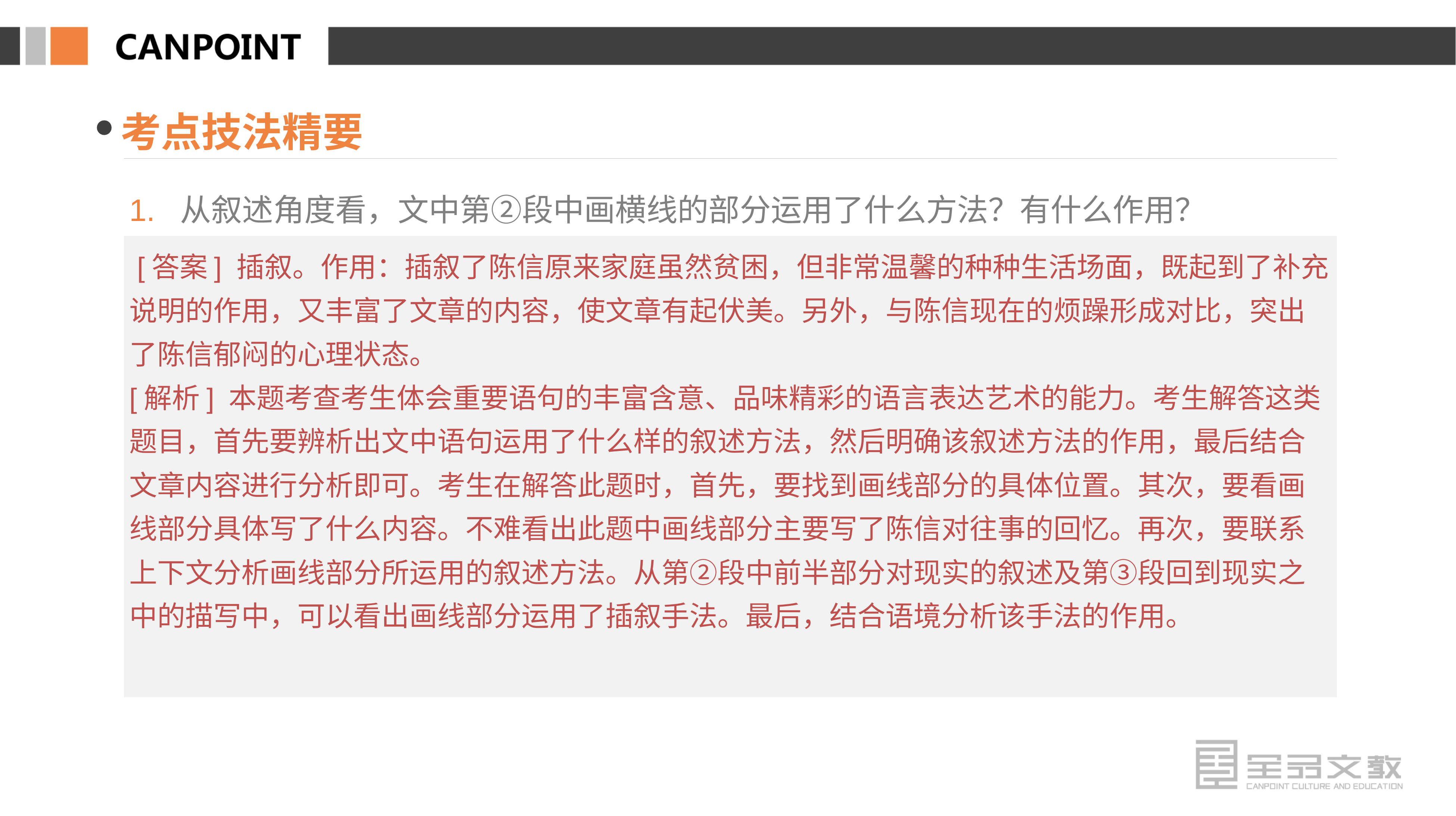

考点技法精要

1.  从叙述角度看，文中第②段中画横线的部分运用了什么方法？有什么作用？

 [答案] 插叙。作用：插叙了陈信原来家庭虽然贫困，但非常温馨的种种生活场面，既起到了补充说明的作用，又丰富了文章的内容，使文章有起伏美。另外，与陈信现在的烦躁形成对比，突出了陈信郁闷的心理状态。
[解析] 本题考查考生体会重要语句的丰富含意、品味精彩的语言表达艺术的能力。考生解答这类题目，首先要辨析出文中语句运用了什么样的叙述方法，然后明确该叙述方法的作用，最后结合文章内容进行分析即可。考生在解答此题时，首先，要找到画线部分的具体位置。其次，要看画线部分具体写了什么内容。不难看出此题中画线部分主要写了陈信对往事的回忆。再次，要联系上下文分析画线部分所运用的叙述方法。从第②段中前半部分对现实的叙述及第③段回到现实之中的描写中，可以看出画线部分运用了插叙手法。最后，结合语境分析该手法的作用。